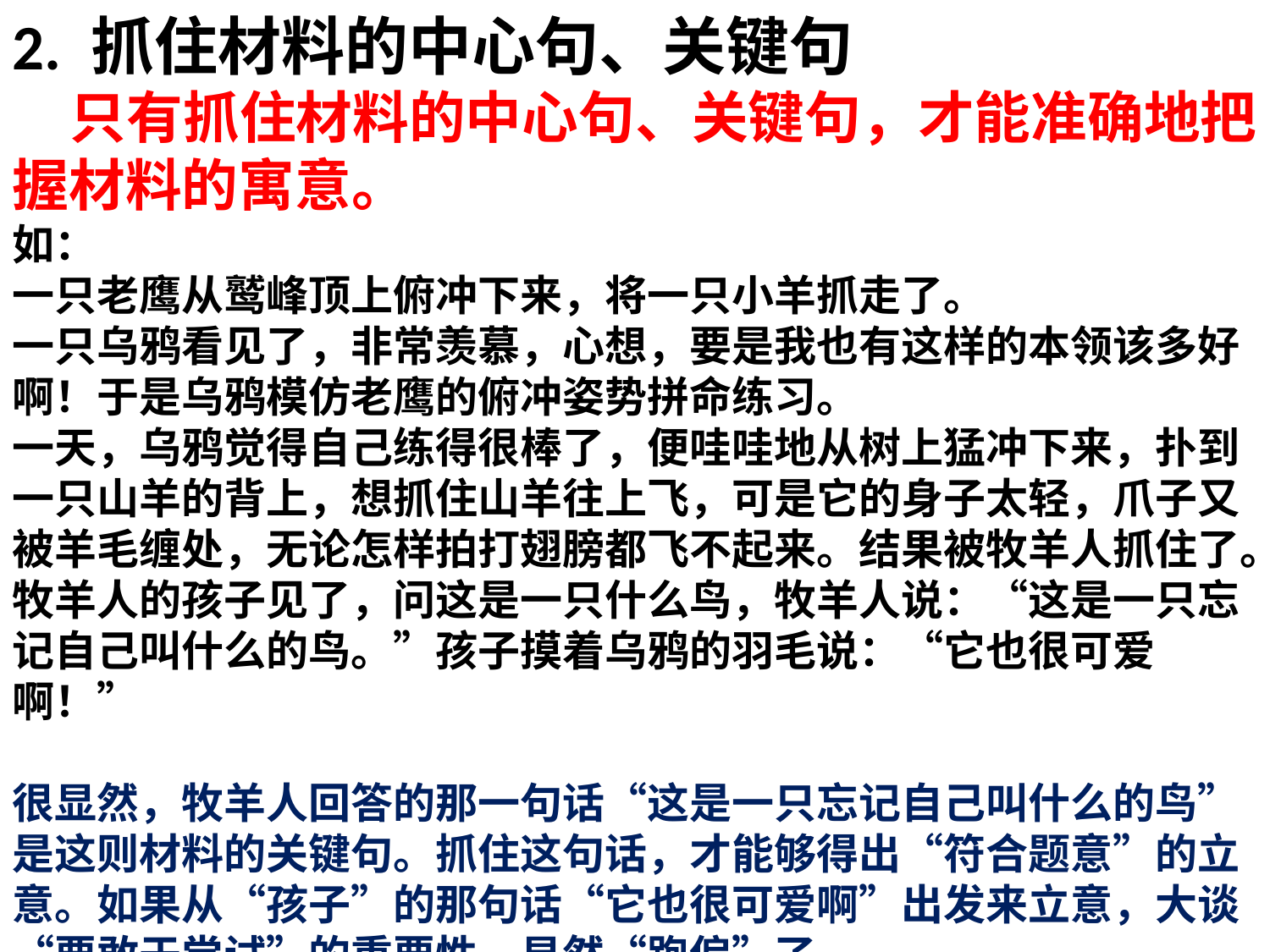

2. 抓住材料的中心句、关键句
     只有抓住材料的中心句、关键句，才能准确地把握材料的寓意。
如：
一只老鹰从鹫峰顶上俯冲下来，将一只小羊抓走了。
一只乌鸦看见了，非常羡慕，心想，要是我也有这样的本领该多好啊！于是乌鸦模仿老鹰的俯冲姿势拼命练习。
一天，乌鸦觉得自己练得很棒了，便哇哇地从树上猛冲下来，扑到一只山羊的背上，想抓住山羊往上飞，可是它的身子太轻，爪子又被羊毛缠处，无论怎样拍打翅膀都飞不起来。结果被牧羊人抓住了。
牧羊人的孩子见了，问这是一只什么鸟，牧羊人说：“这是一只忘记自己叫什么的鸟。”孩子摸着乌鸦的羽毛说：“它也很可爱啊！”

很显然，牧羊人回答的那一句话“这是一只忘记自己叫什么的鸟”是这则材料的关键句。抓住这句话，才能够得出“符合题意”的立意。如果从“孩子”的那句话“它也很可爱啊”出发来立意，大谈“要敢于尝试”的重要性，显然“跑偏”了。